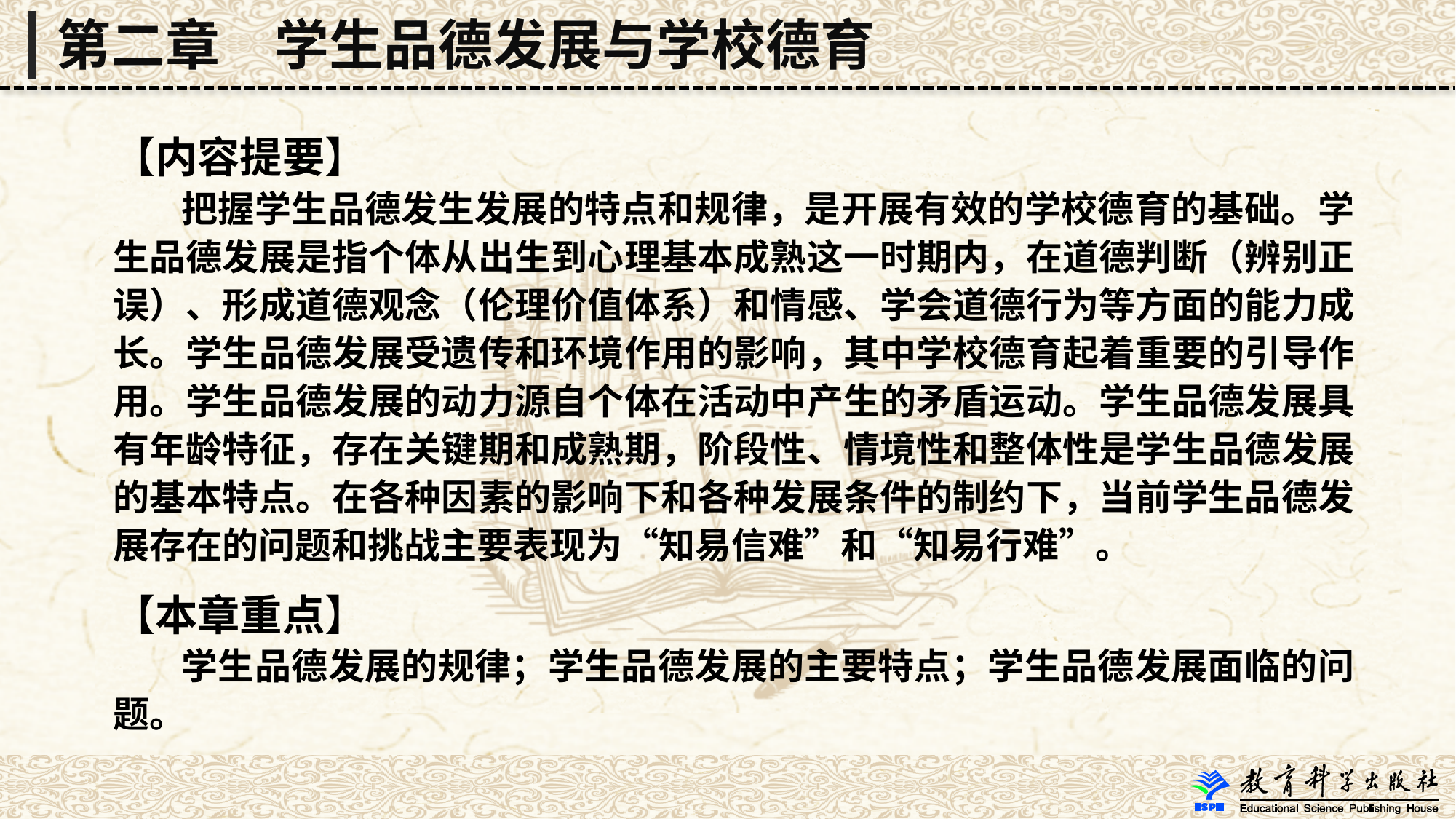

第二章　学生品德发展与学校德育
【内容提要】
       把握学生品德发生发展的特点和规律，是开展有效的学校德育的基础。学生品德发展是指个体从出生到心理基本成熟这一时期内，在道德判断（辨别正误）、形成道德观念（伦理价值体系）和情感、学会道德行为等方面的能力成长。学生品德发展受遗传和环境作用的影响，其中学校德育起着重要的引导作用。学生品德发展的动力源自个体在活动中产生的矛盾运动。学生品德发展具有年龄特征，存在关键期和成熟期，阶段性、情境性和整体性是学生品德发展的基本特点。在各种因素的影响下和各种发展条件的制约下，当前学生品德发展存在的问题和挑战主要表现为“知易信难”和“知易行难”。

【本章重点】
       学生品德发展的规律；学生品德发展的主要特点；学生品德发展面临的问题。